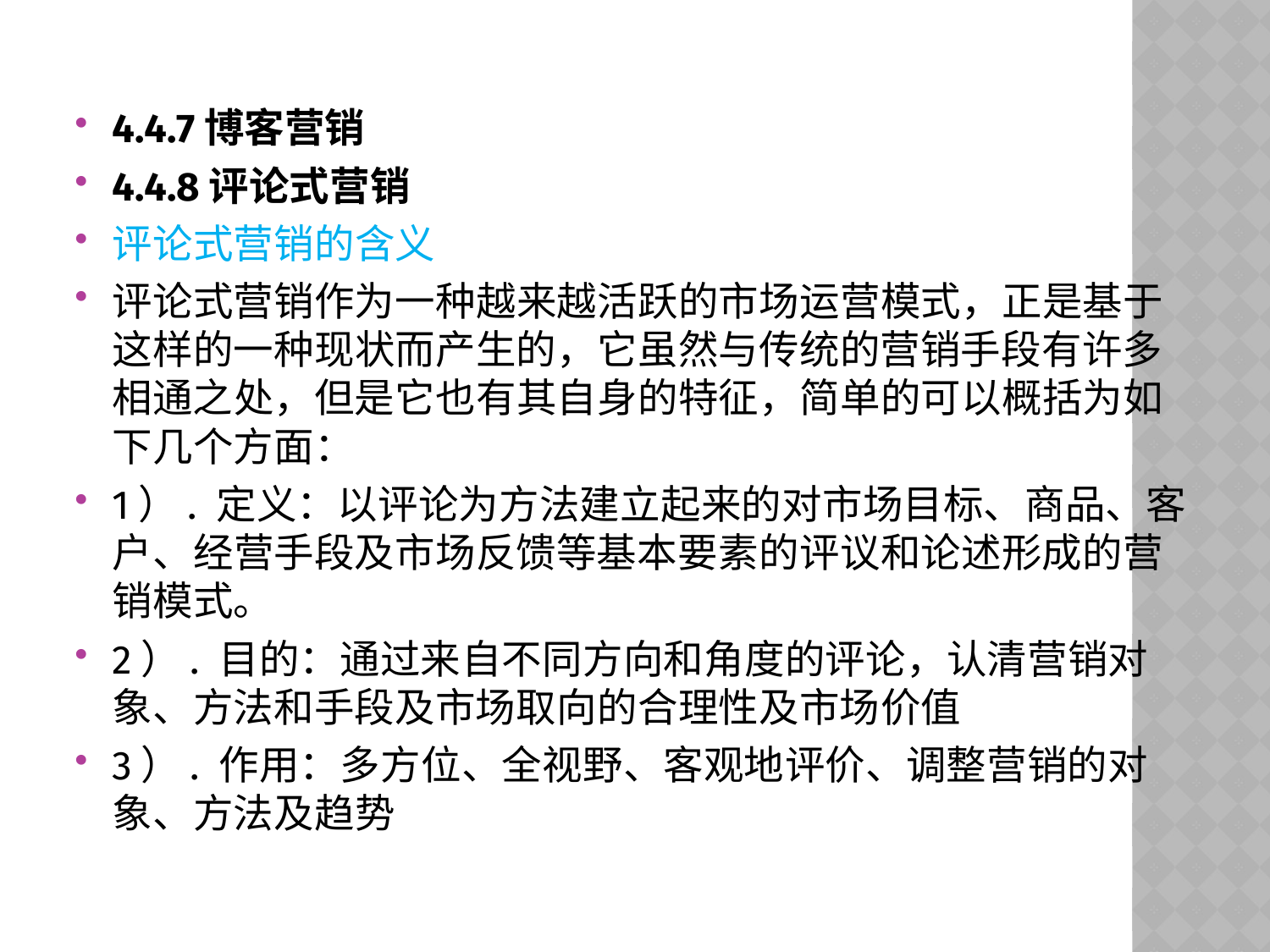

4.4.7博客营销
4.4.8评论式营销
评论式营销的含义
评论式营销作为一种越来越活跃的市场运营模式，正是基于这样的一种现状而产生的，它虽然与传统的营销手段有许多相通之处，但是它也有其自身的特征，简单的可以概括为如下几个方面：
1）. 定义：以评论为方法建立起来的对市场目标、商品、客户、经营手段及市场反馈等基本要素的评议和论述形成的营销模式。
2）. 目的：通过来自不同方向和角度的评论，认清营销对象、方法和手段及市场取向的合理性及市场价值
3）. 作用：多方位、全视野、客观地评价、调整营销的对象、方法及趋势